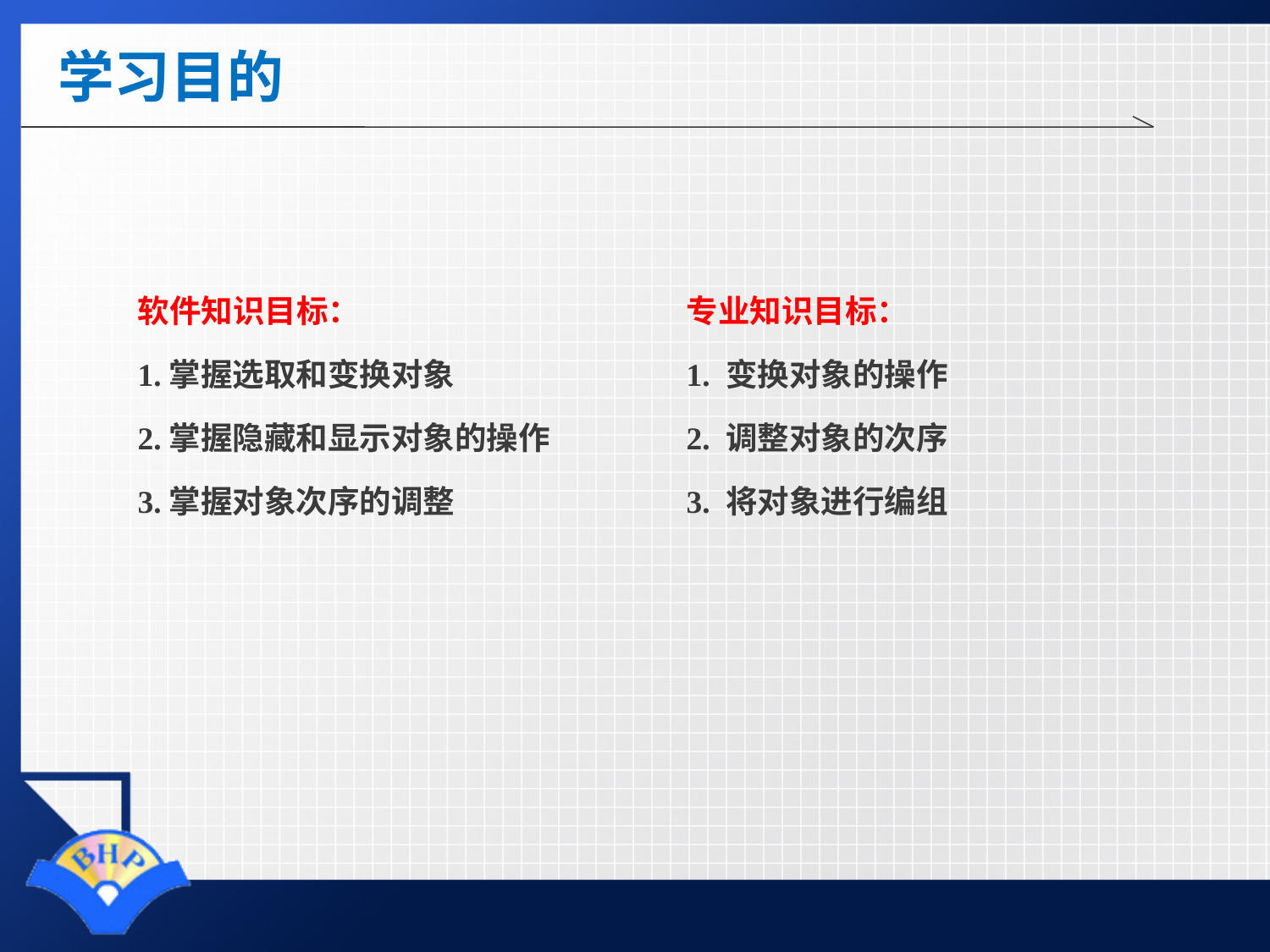

# 学习目的
软件知识目标：
1.掌握选取和变换对象
2.掌握隐藏和显示对象的操作
3.掌握对象次序的调整
专业知识目标：
1. 变换对象的操作
2. 调整对象的次序
3. 将对象进行编组